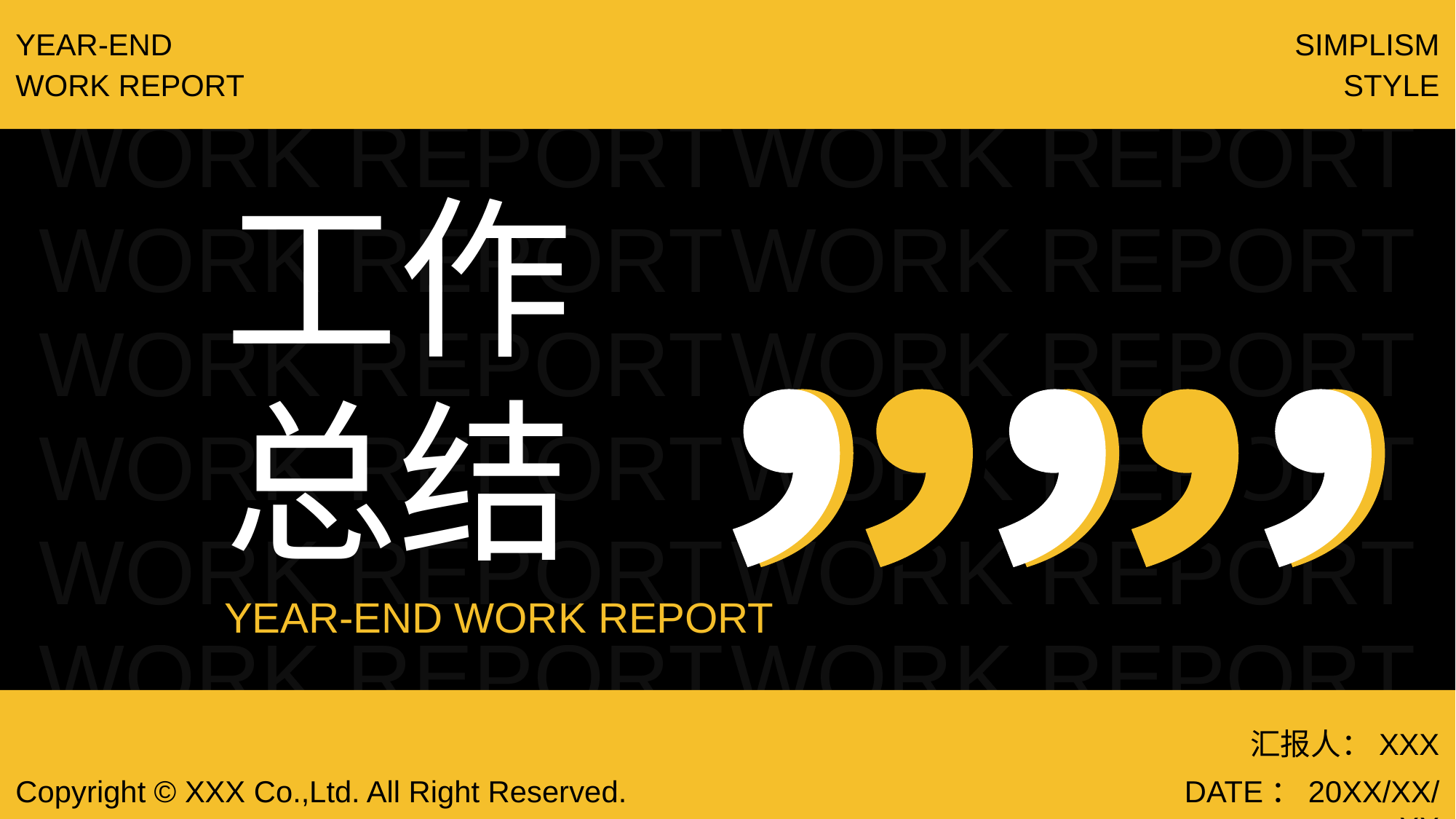

工作
总结
YEAR-END WORK REPORT
汇报人：XXX
DATE：20XX/XX/XX